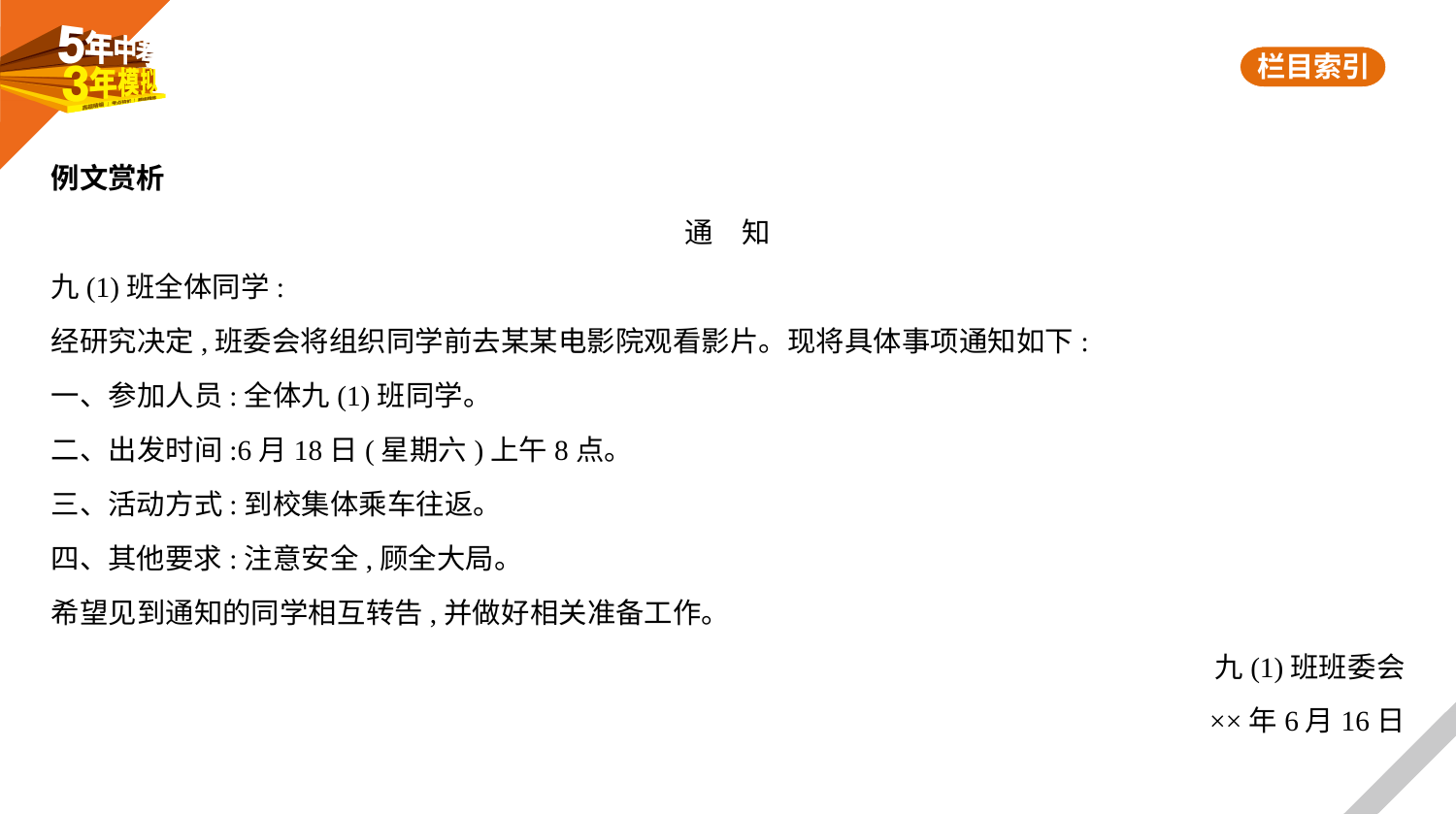

例文赏析
通　知
九(1)班全体同学:
经研究决定,班委会将组织同学前去某某电影院观看影片。现将具体事项通知如下:
一、参加人员:全体九(1)班同学。
二、出发时间:6月18日(星期六)上午8点。
三、活动方式:到校集体乘车往返。
四、其他要求:注意安全,顾全大局。
希望见到通知的同学相互转告,并做好相关准备工作。
九(1)班班委会
××年6月16日